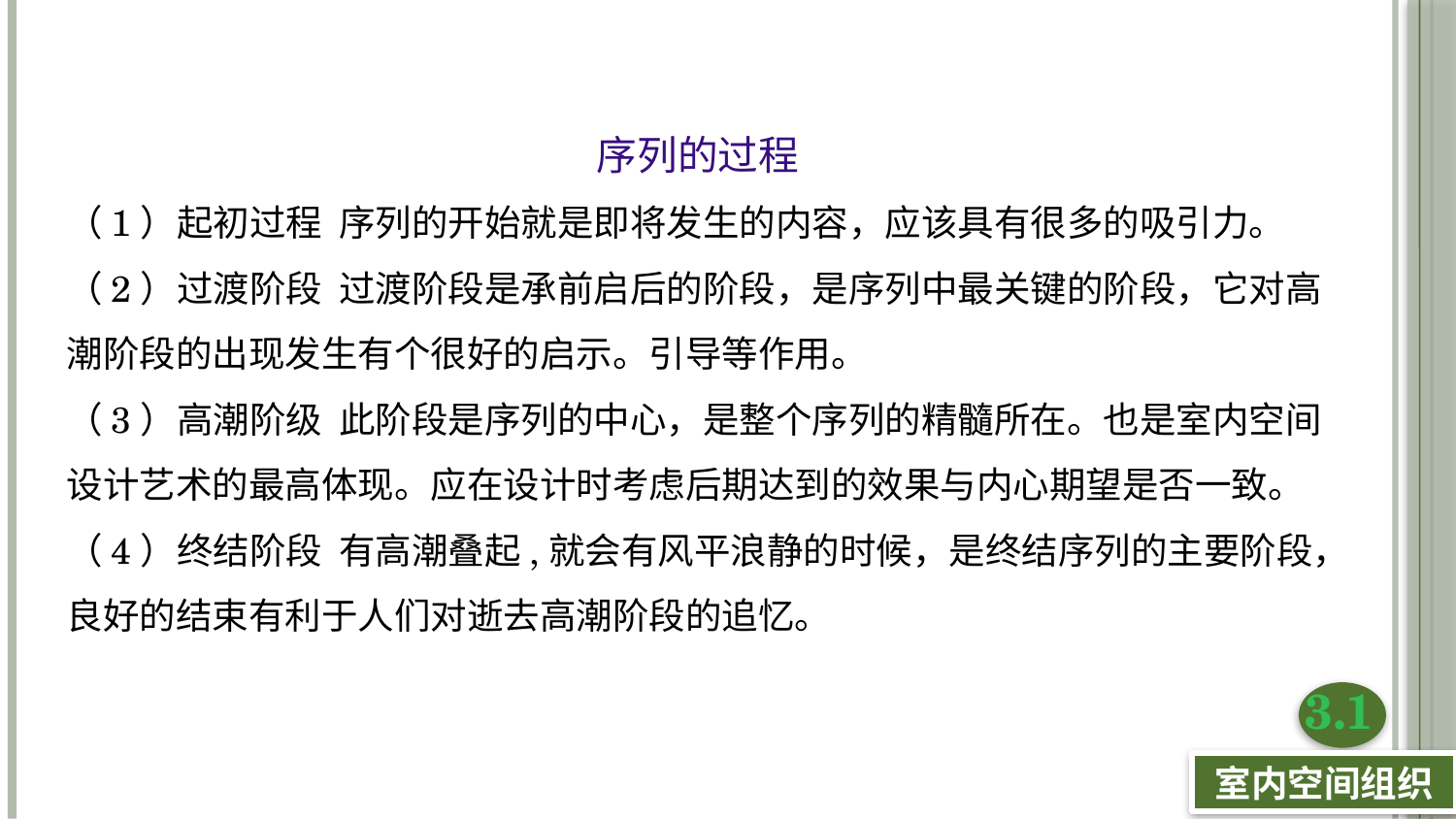

序列的过程
（1）起初过程  序列的开始就是即将发生的内容，应该具有很多的吸引力。
（2）过渡阶段  过渡阶段是承前启后的阶段，是序列中最关键的阶段，它对高潮阶段的出现发生有个很好的启示。引导等作用。
（3）高潮阶级  此阶段是序列的中心，是整个序列的精髓所在。也是室内空间设计艺术的最高体现。应在设计时考虑后期达到的效果与内心期望是否一致。
（4）终结阶段  有高潮叠起,就会有风平浪静的时候，是终结序列的主要阶段，良好的结束有利于人们对逝去高潮阶段的追忆。
3.1
室内空间组织